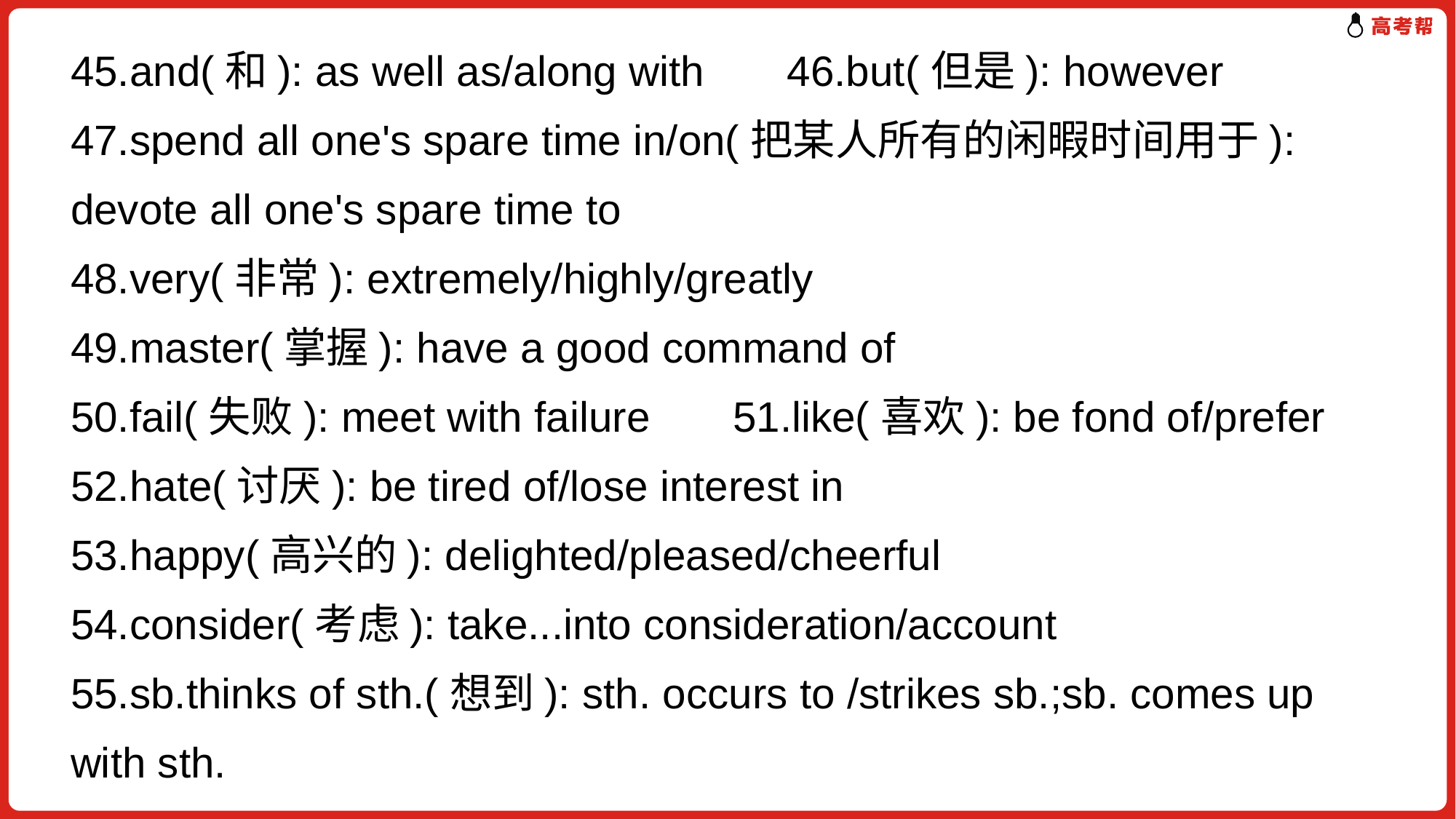

45.and(和): as well as/along with       46.but(但是): however
47.spend all one's spare time in/on(把某人所有的闲暇时间用于): devote all one's spare time to
48.very(非常): extremely/highly/greatly
49.master(掌握): have a good command of
50.fail(失败): meet with failure       51.like(喜欢): be fond of/prefer
52.hate(讨厌): be tired of/lose interest in
53.happy(高兴的): delighted/pleased/cheerful
54.consider(考虑): take...into consideration/account
55.sb.thinks of sth.(想到): sth. occurs to /strikes sb.;sb. comes up with sth.